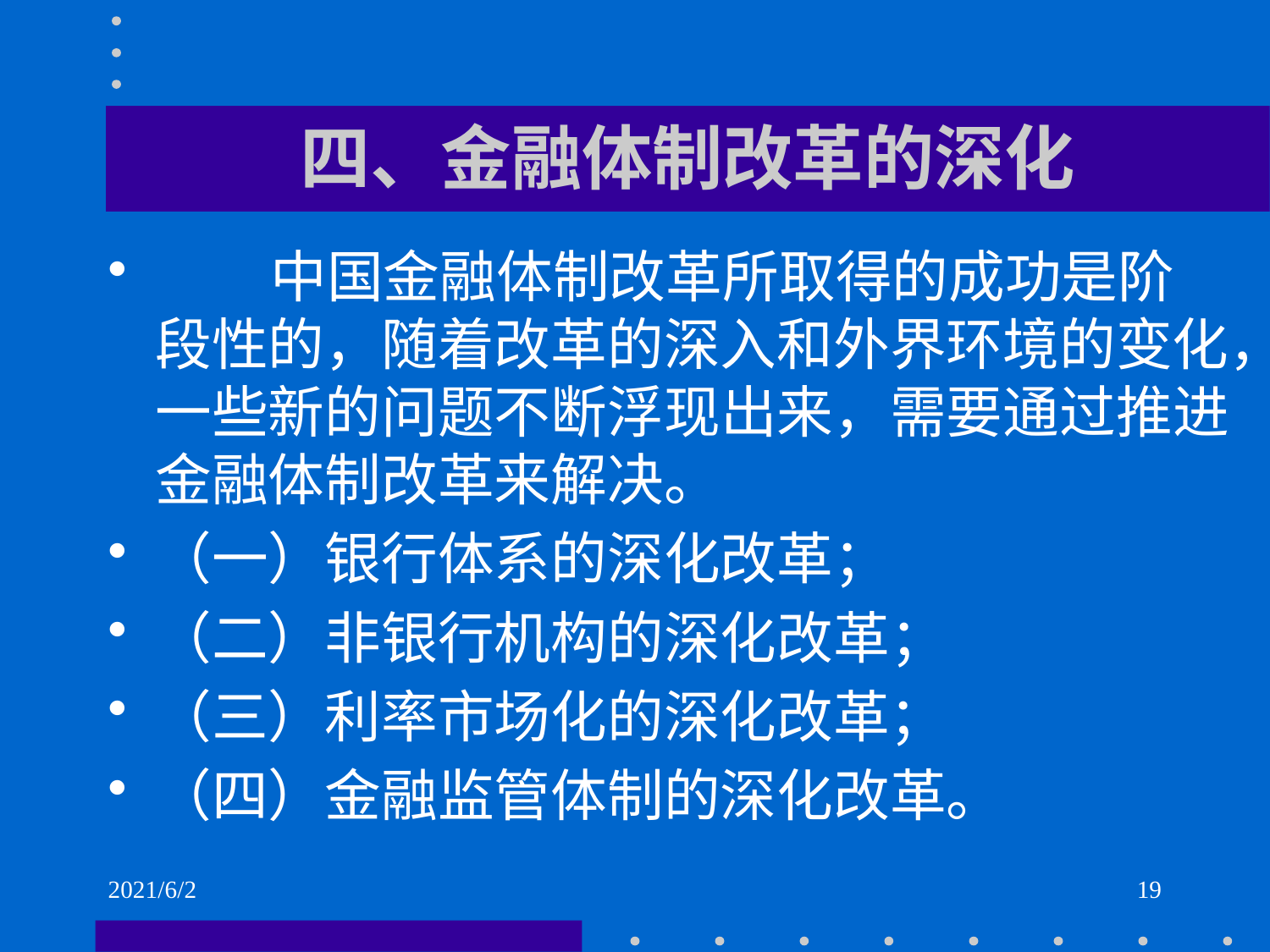

# 四、金融体制改革的深化
        中国金融体制改革所取得的成功是阶段性的，随着改革的深入和外界环境的变化，一些新的问题不断浮现出来，需要通过推进金融体制改革来解决。
（一）银行体系的深化改革；
（二）非银行机构的深化改革；
（三）利率市场化的深化改革；
（四）金融监管体制的深化改革。
2021/6/2
19